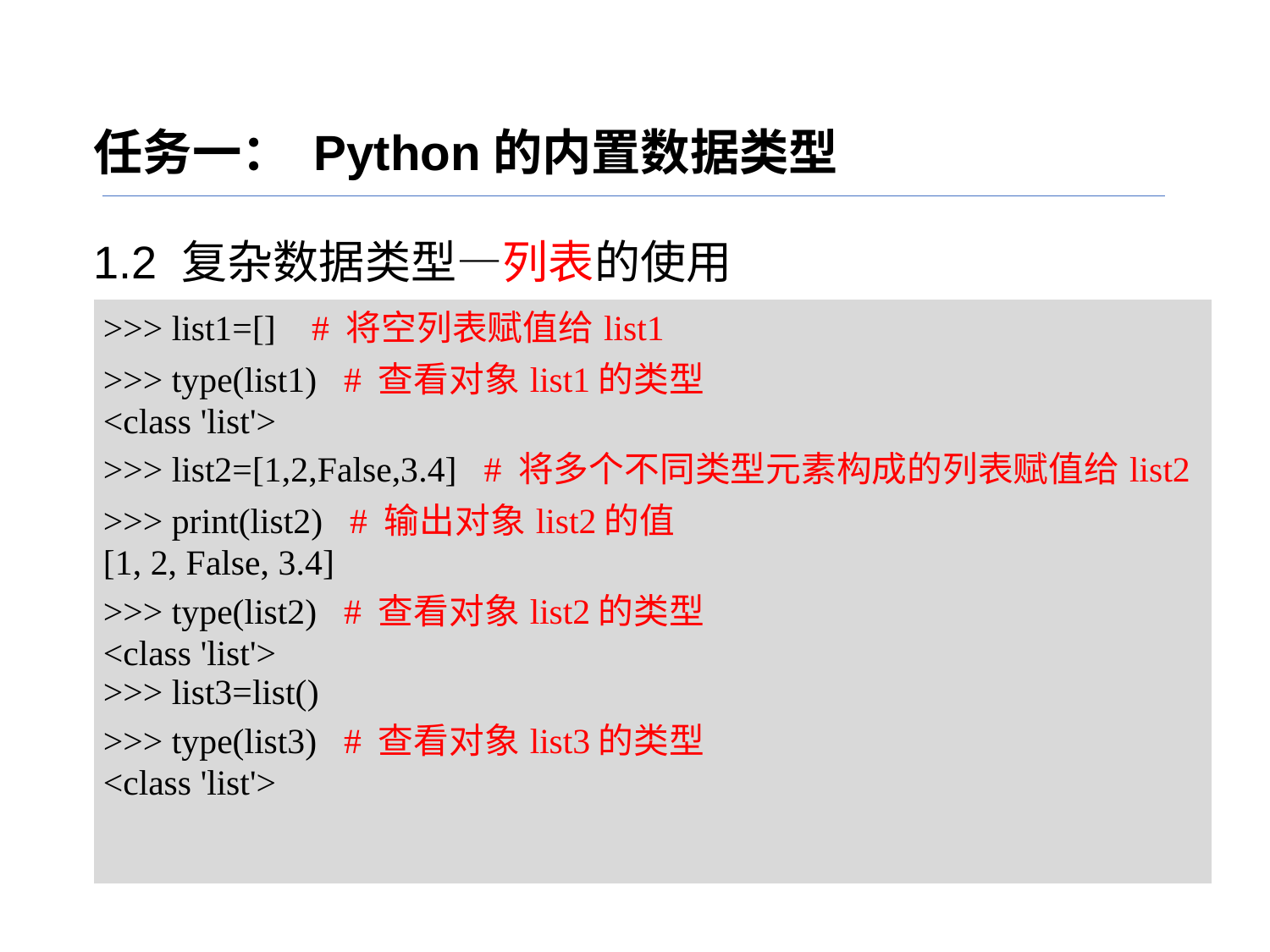

任务一： Python的内置数据类型
1.2 复杂数据类型—列表的使用
| >>> list1=[] # 将空列表赋值给list1 >>> type(list1) # 查看对象list1的类型 <class 'list'> >>> list2=[1,2,False,3.4] # 将多个不同类型元素构成的列表赋值给list2 >>> print(list2) # 输出对象list2的值 [1, 2, False, 3.4] >>> type(list2) # 查看对象list2的类型 <class 'list'> >>> list3=list() >>> type(list3) # 查看对象list3的类型 <class 'list'> |
| --- |